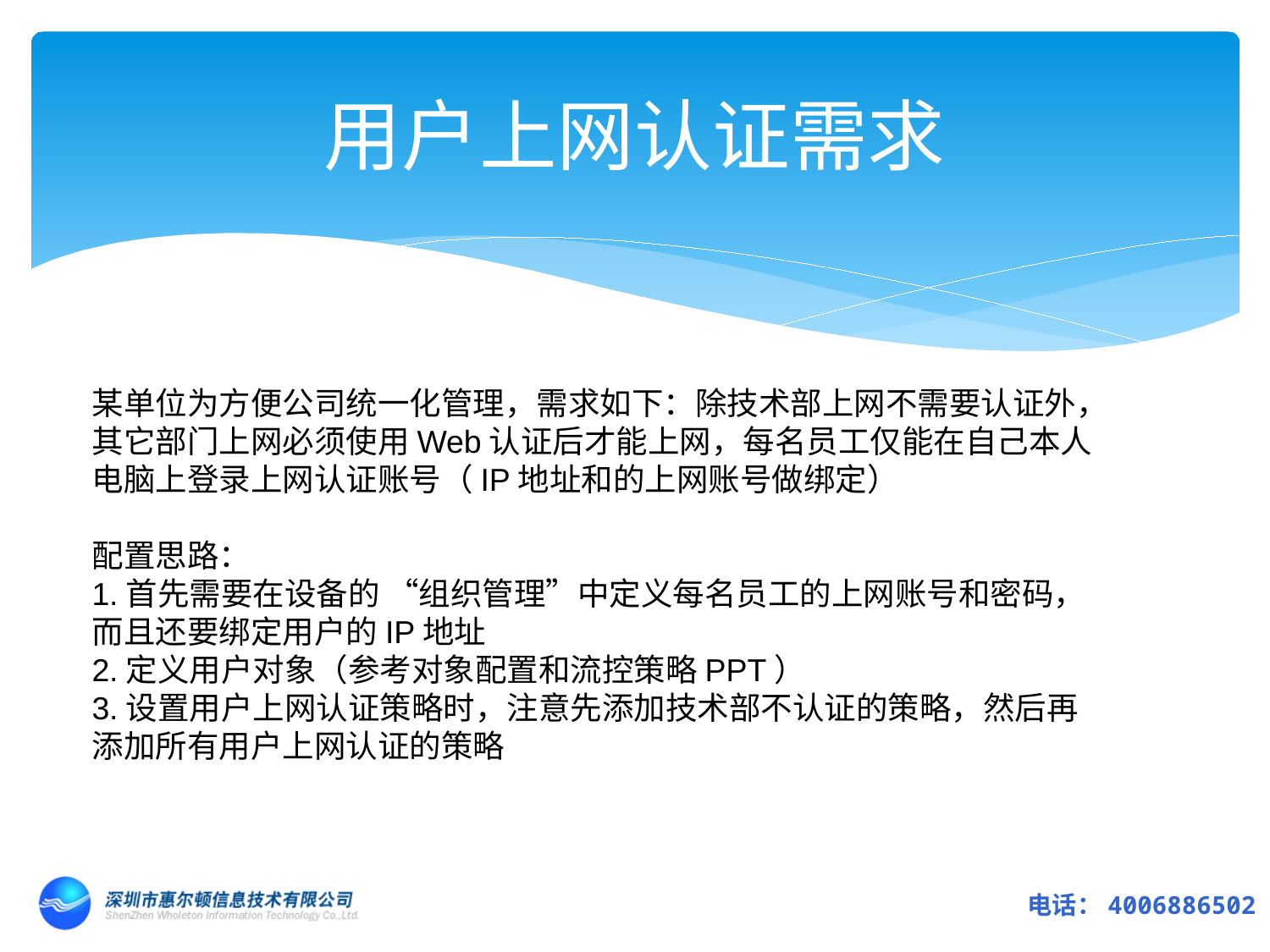

# 用户上网认证需求
某单位为方便公司统一化管理，需求如下：除技术部上网不需要认证外，其它部门上网必须使用Web认证后才能上网，每名员工仅能在自己本人电脑上登录上网认证账号（IP地址和的上网账号做绑定）

配置思路：
1.首先需要在设备的 “组织管理”中定义每名员工的上网账号和密码，而且还要绑定用户的IP地址
2.定义用户对象（参考对象配置和流控策略PPT）
3.设置用户上网认证策略时，注意先添加技术部不认证的策略，然后再添加所有用户上网认证的策略